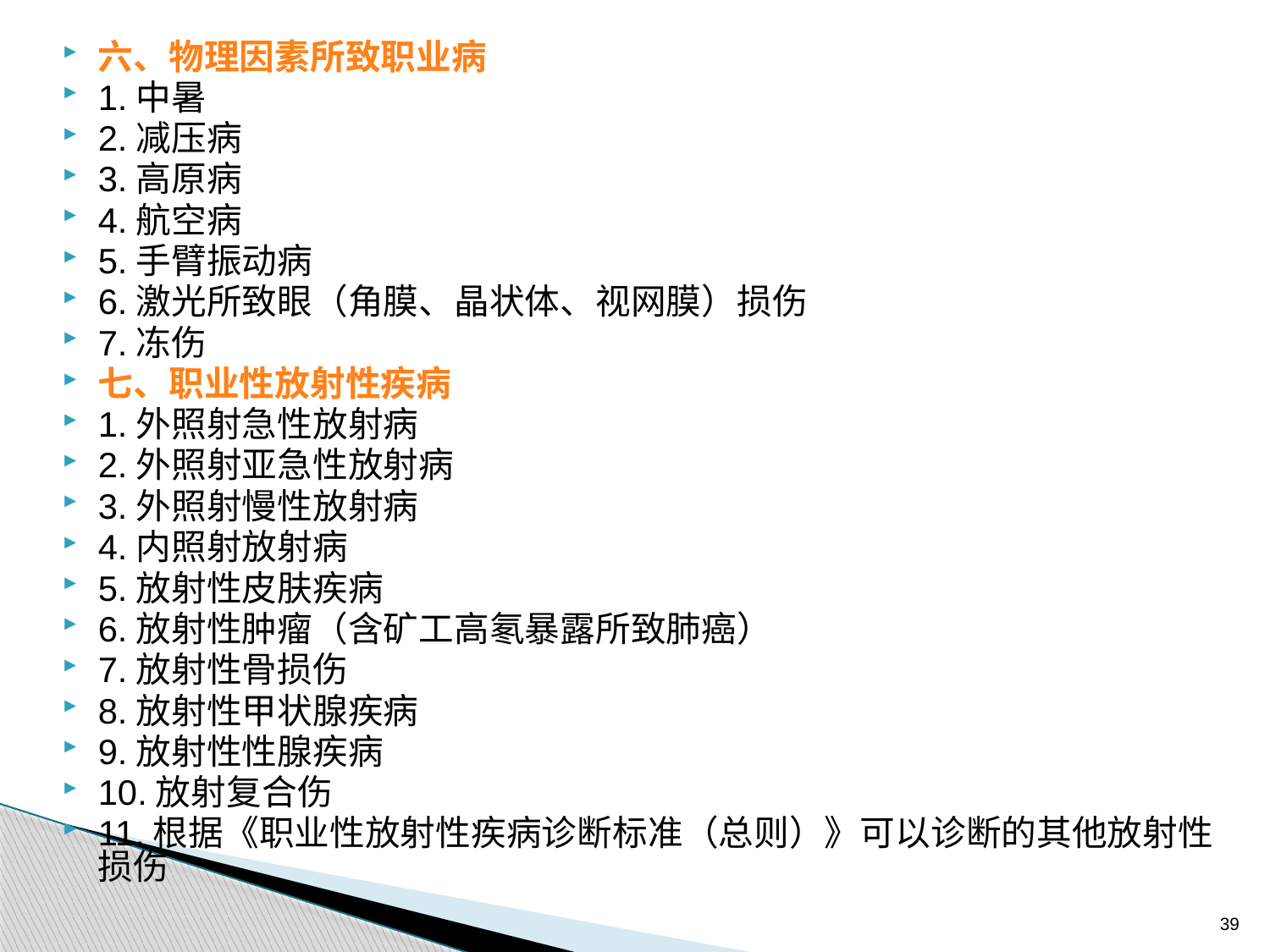

六、物理因素所致职业病
1.中暑
2.减压病
3.高原病
4.航空病
5.手臂振动病
6.激光所致眼（角膜、晶状体、视网膜）损伤
7.冻伤
七、职业性放射性疾病
1.外照射急性放射病
2.外照射亚急性放射病
3.外照射慢性放射病
4.内照射放射病
5.放射性皮肤疾病
6.放射性肿瘤（含矿工高氡暴露所致肺癌）
7.放射性骨损伤
8.放射性甲状腺疾病
9.放射性性腺疾病
10.放射复合伤
11.根据《职业性放射性疾病诊断标准（总则）》可以诊断的其他放射性损伤
39